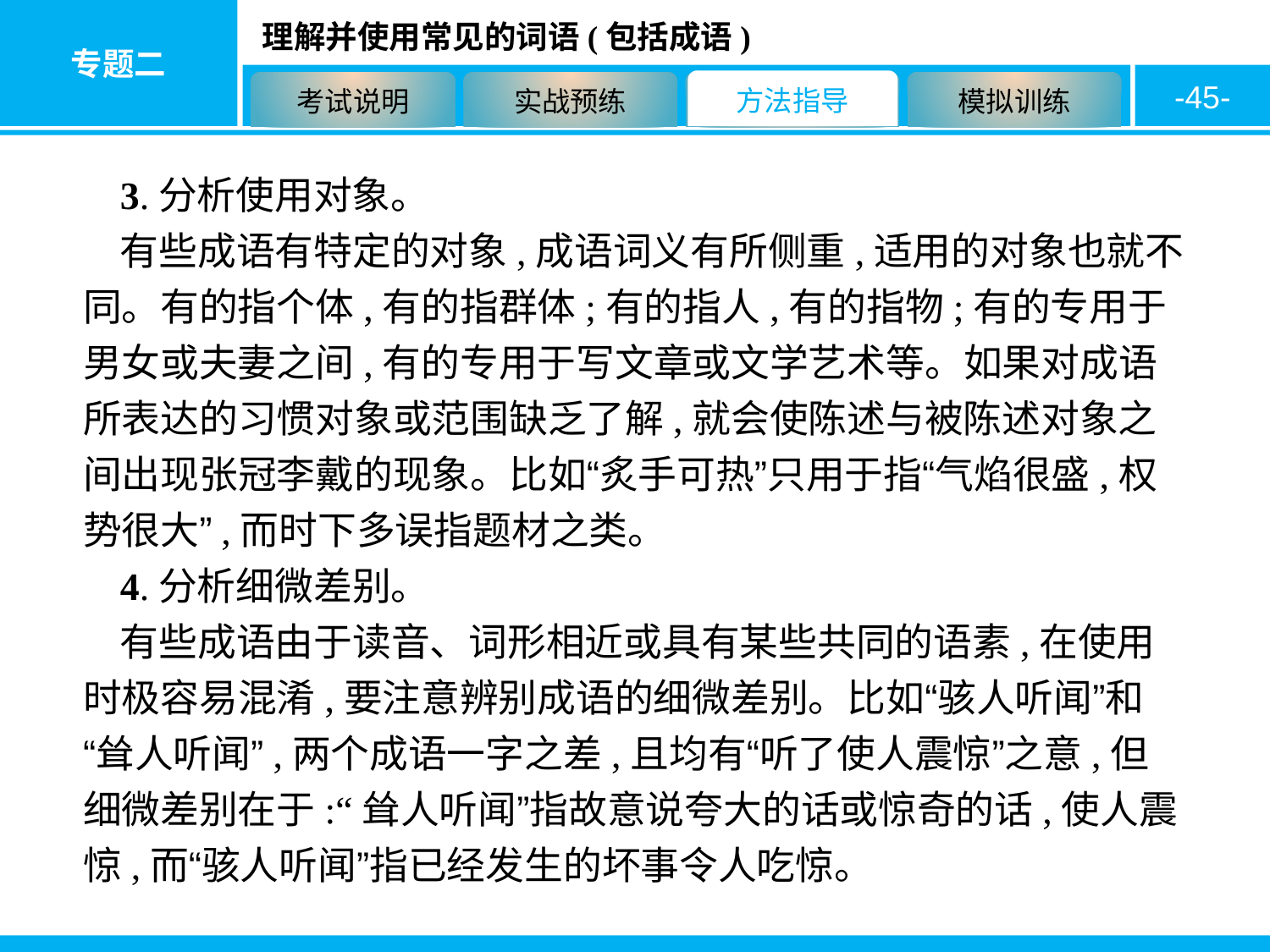

-45-
3.分析使用对象。
有些成语有特定的对象,成语词义有所侧重,适用的对象也就不同。有的指个体,有的指群体;有的指人,有的指物;有的专用于男女或夫妻之间,有的专用于写文章或文学艺术等。如果对成语所表达的习惯对象或范围缺乏了解,就会使陈述与被陈述对象之间出现张冠李戴的现象。比如“炙手可热”只用于指“气焰很盛,权势很大”,而时下多误指题材之类。
4.分析细微差别。
有些成语由于读音、词形相近或具有某些共同的语素,在使用时极容易混淆,要注意辨别成语的细微差别。比如“骇人听闻”和“耸人听闻”,两个成语一字之差,且均有“听了使人震惊”之意,但细微差别在于:“耸人听闻”指故意说夸大的话或惊奇的话,使人震惊,而“骇人听闻”指已经发生的坏事令人吃惊。